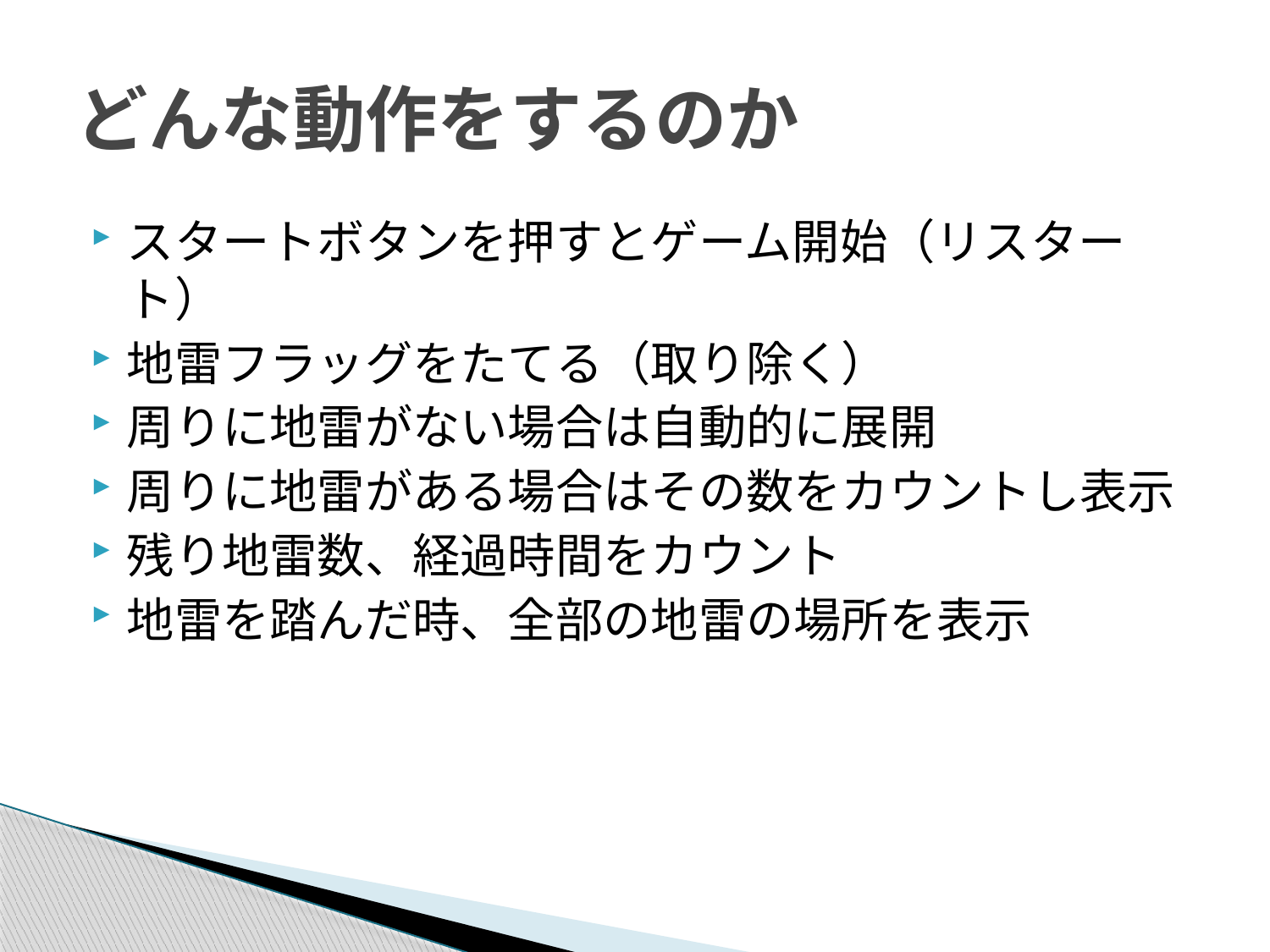

# どんな動作をするのか
スタートボタンを押すとゲーム開始（リスタート）
地雷フラッグをたてる（取り除く）
周りに地雷がない場合は自動的に展開
周りに地雷がある場合はその数をカウントし表示
残り地雷数、経過時間をカウント
地雷を踏んだ時、全部の地雷の場所を表示